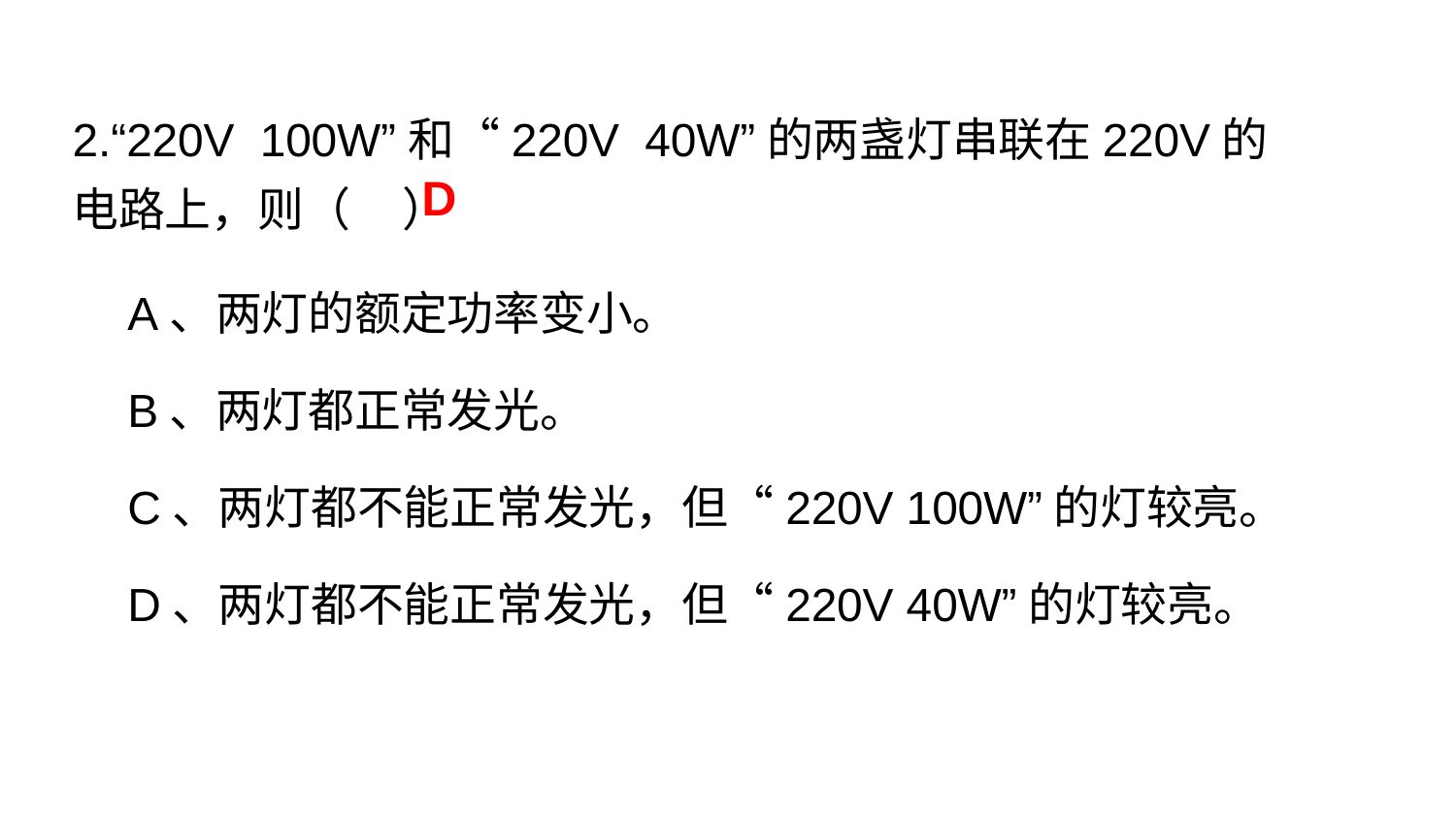

2.“220V  100W”和“220V  40W”的两盏灯串联在220V的电路上，则（     ）
D
A、两灯的额定功率变小。
B、两灯都正常发光。
C、两灯都不能正常发光，但“220V 100W”的灯较亮。
D、两灯都不能正常发光，但“220V 40W”的灯较亮。